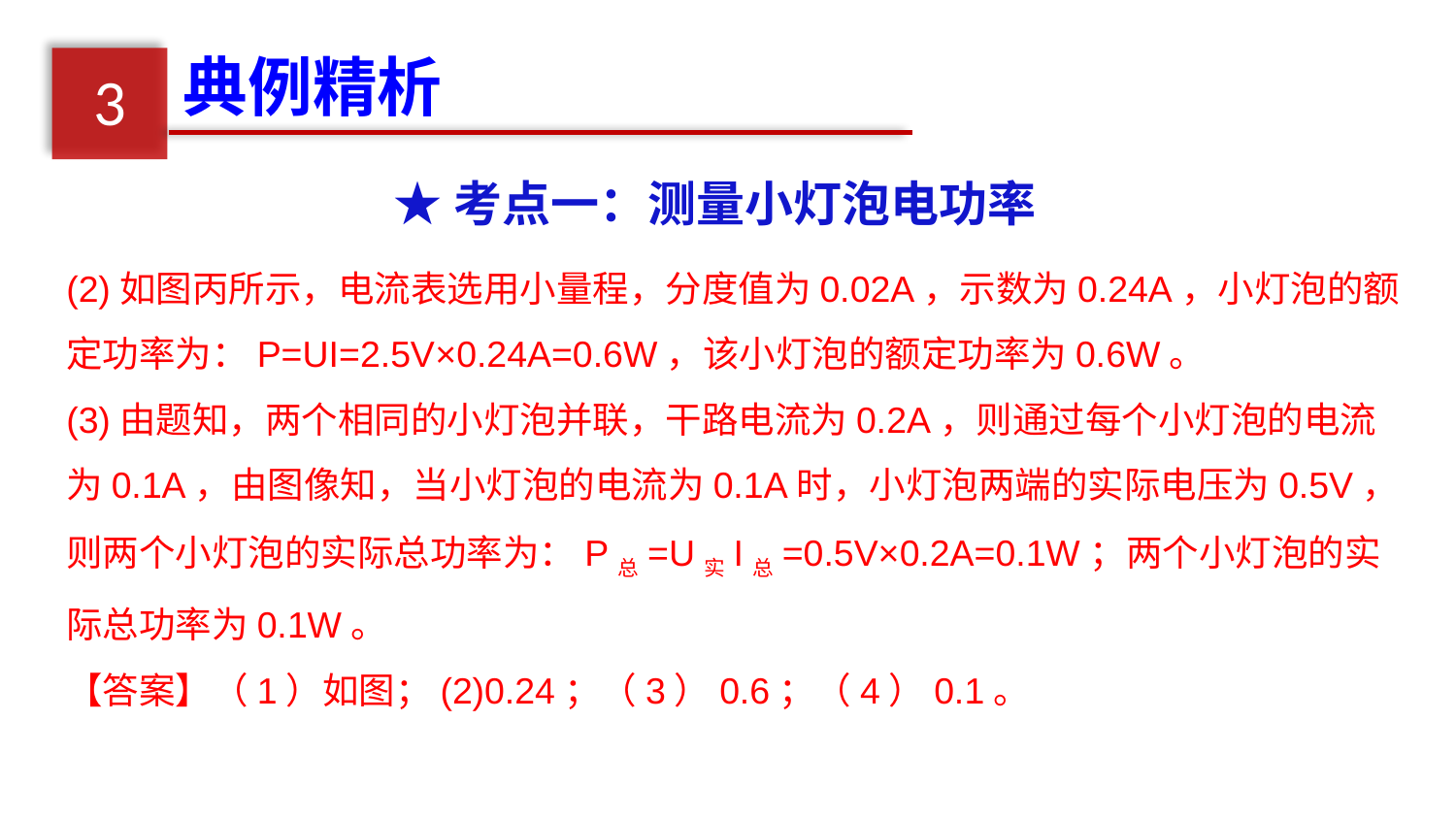

典例精析

3
★考点一：测量小灯泡电功率
(2)如图丙所示，电流表选用小量程，分度值为0.02A，示数为0.24A，小灯泡的额定功率为：P=UI=2.5V×0.24A=0.6W，该小灯泡的额定功率为0.6W。
(3)由题知，两个相同的小灯泡并联，干路电流为0.2A，则通过每个小灯泡的电流为0.1A，由图像知，当小灯泡的电流为0.1A时，小灯泡两端的实际电压为0.5V，则两个小灯泡的实际总功率为：P总=U实I总=0.5V×0.2A=0.1W；两个小灯泡的实际总功率为0.1W。
【答案】（1）如图；(2)0.24；（3）0.6；（4）0.1。